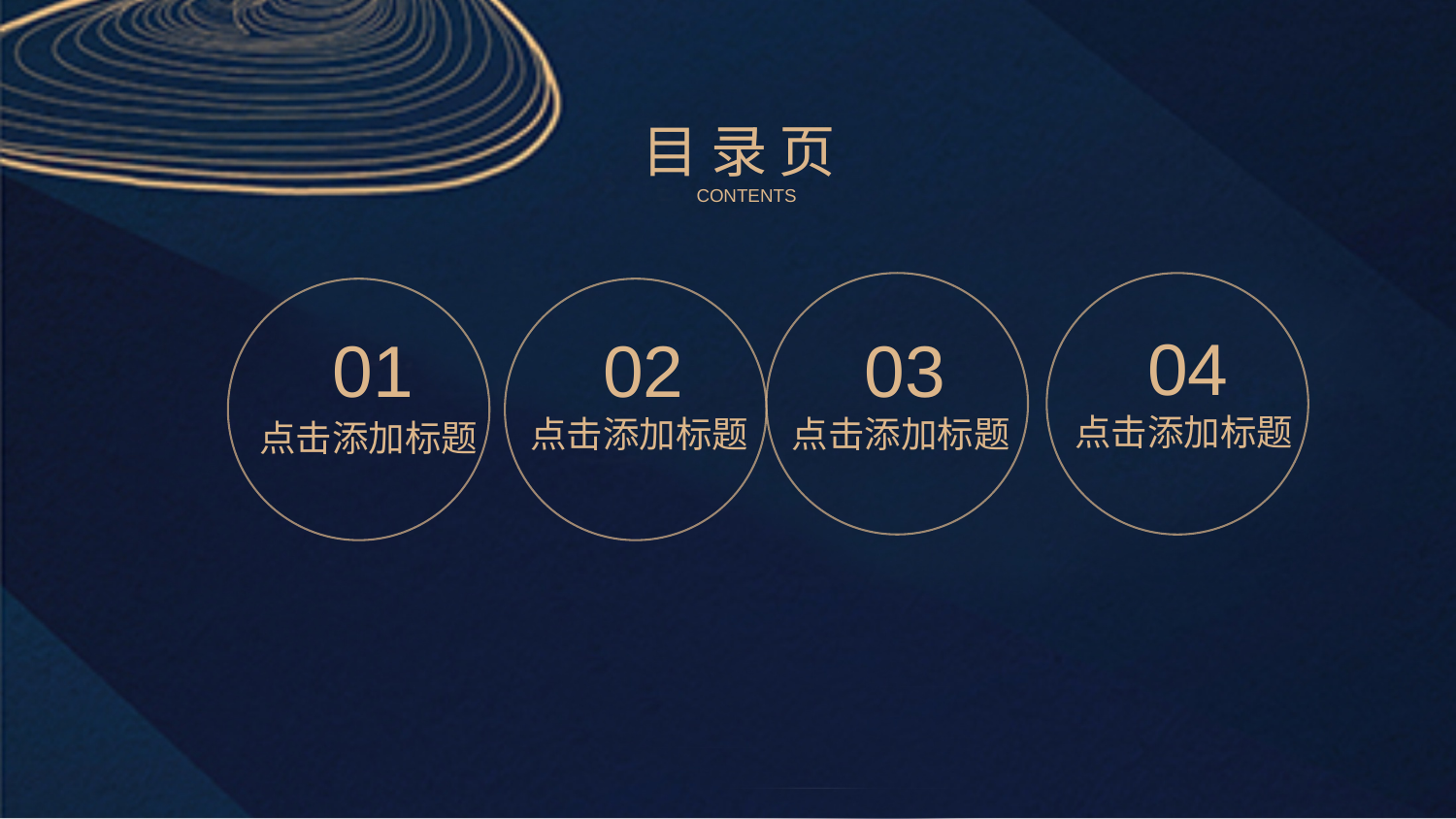

目录页
CONTENTS

04
点击添加标题
01
点击添加标题
02
点击添加标题
03
点击添加标题